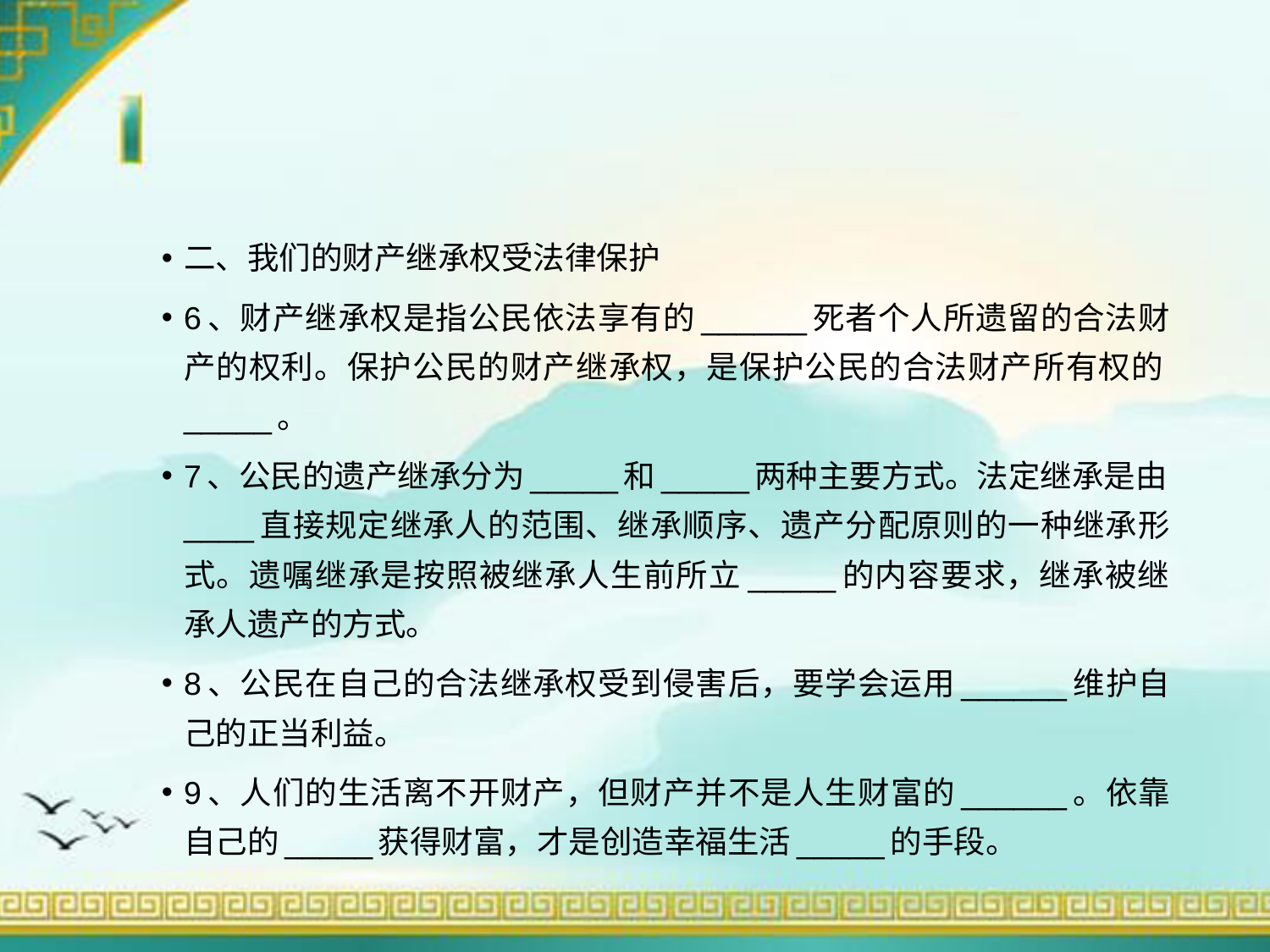

二、我们的财产继承权受法律保护
6、财产继承权是指公民依法享有的______死者个人所遗留的合法财产的权利。保护公民的财产继承权，是保护公民的合法财产所有权的_____。
7、公民的遗产继承分为_____和_____两种主要方式。法定继承是由____直接规定继承人的范围、继承顺序、遗产分配原则的一种继承形式。遗嘱继承是按照被继承人生前所立_____的内容要求，继承被继承人遗产的方式。
8、公民在自己的合法继承权受到侵害后，要学会运用______维护自己的正当利益。
9、人们的生活离不开财产，但财产并不是人生财富的______。依靠自己的_____获得财富，才是创造幸福生活_____的手段。